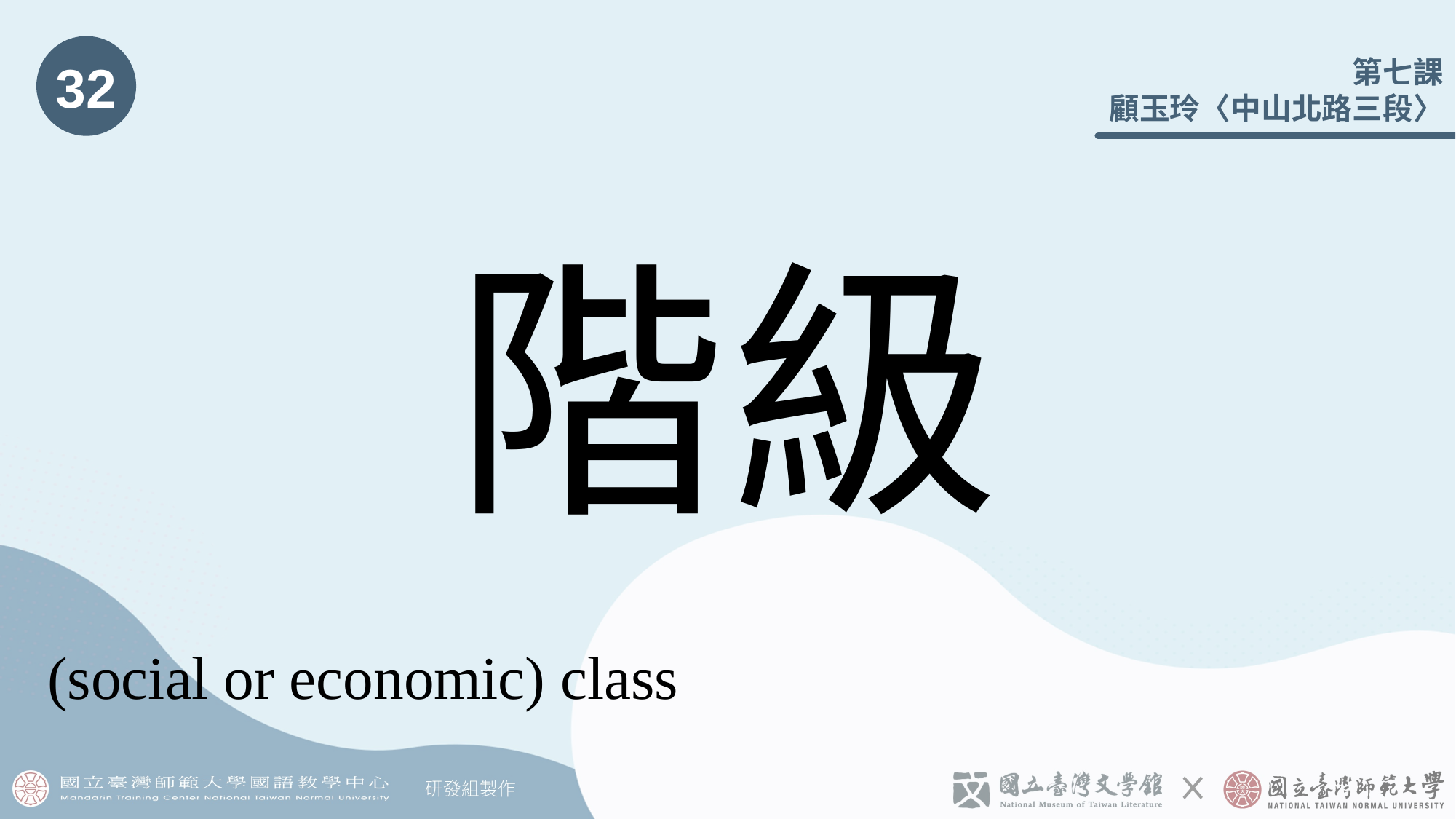

32
# 階級
(social or economic) class